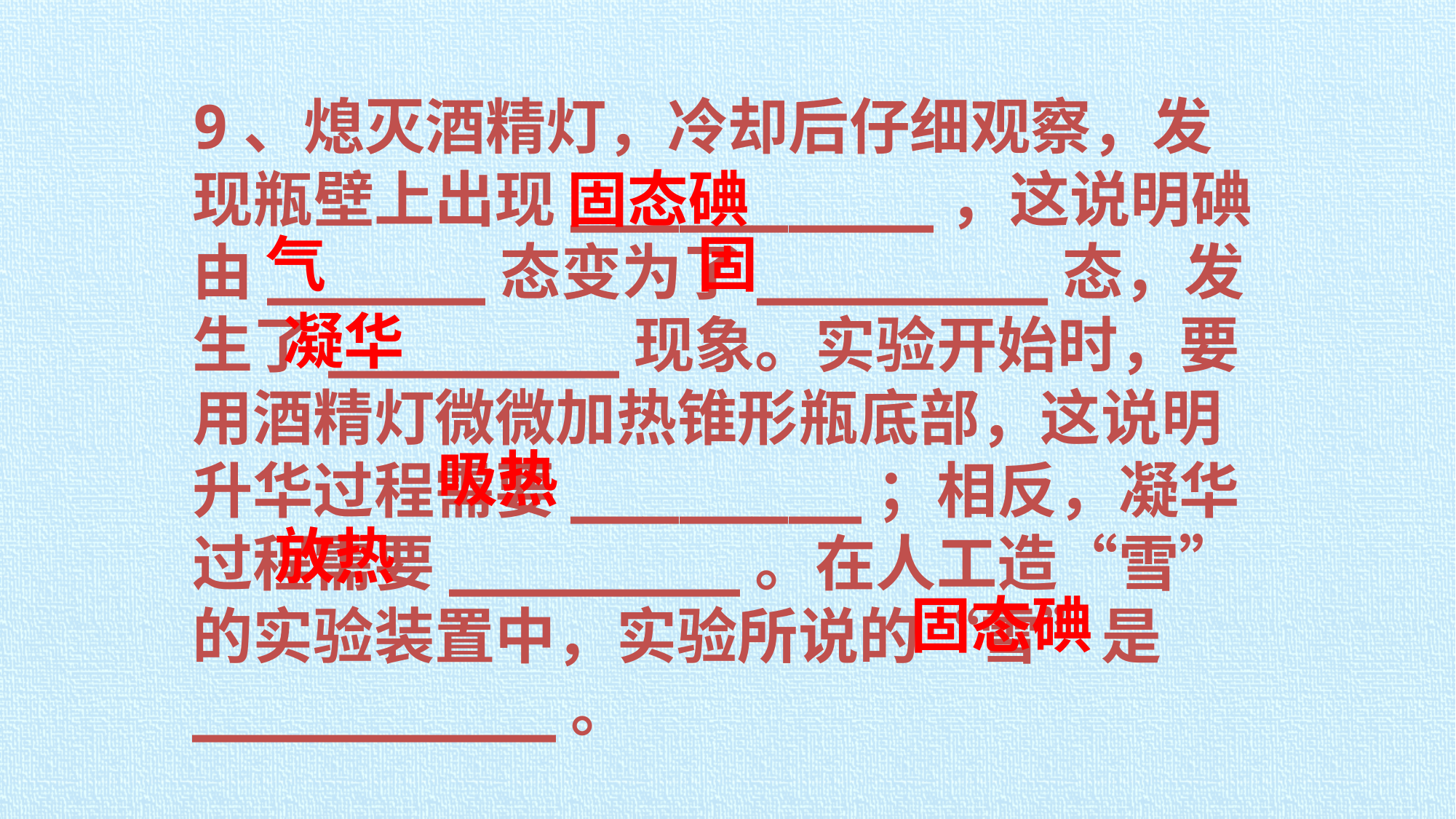

9、熄灭酒精灯，冷却后仔细观察，发现瓶壁上出现__________，这说明碘由______态变为了________态，发生了________现象。实验开始时，要用酒精灯微微加热锥形瓶底部，这说明升华过程需要________；相反，凝华过程需要________。在人工造“雪”的实验装置中，实验所说的“雪”是__________。
固态碘
固
气
凝华

吸热
放热
固态碘